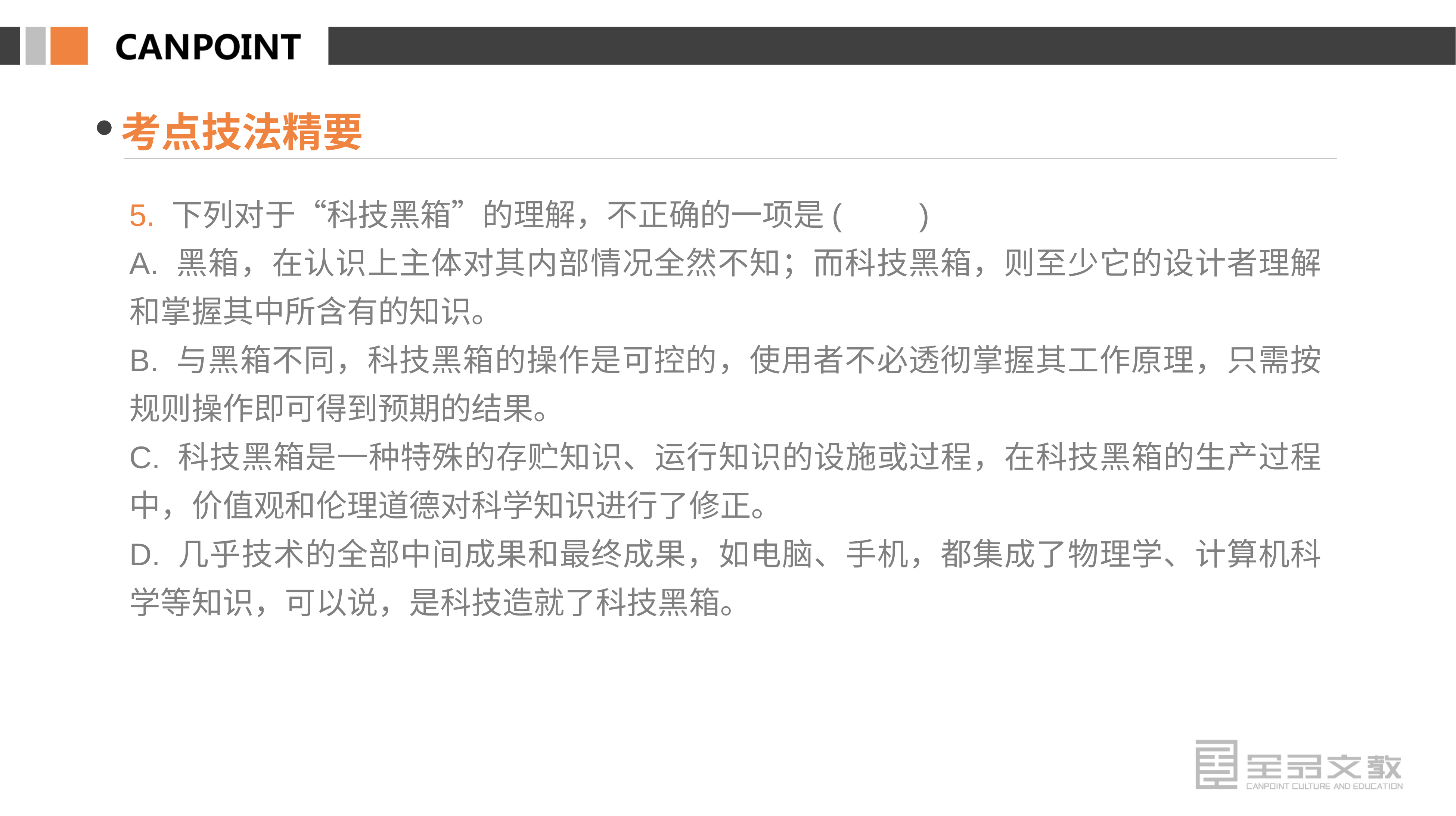

考点技法精要

5. 下列对于“科技黑箱”的理解，不正确的一项是(　　)
A. 黑箱，在认识上主体对其内部情况全然不知；而科技黑箱，则至少它的设计者理解和掌握其中所含有的知识。
B. 与黑箱不同，科技黑箱的操作是可控的，使用者不必透彻掌握其工作原理，只需按规则操作即可得到预期的结果。
C. 科技黑箱是一种特殊的存贮知识、运行知识的设施或过程，在科技黑箱的生产过程中，价值观和伦理道德对科学知识进行了修正。
D. 几乎技术的全部中间成果和最终成果，如电脑、手机，都集成了物理学、计算机科学等知识，可以说，是科技造就了科技黑箱。